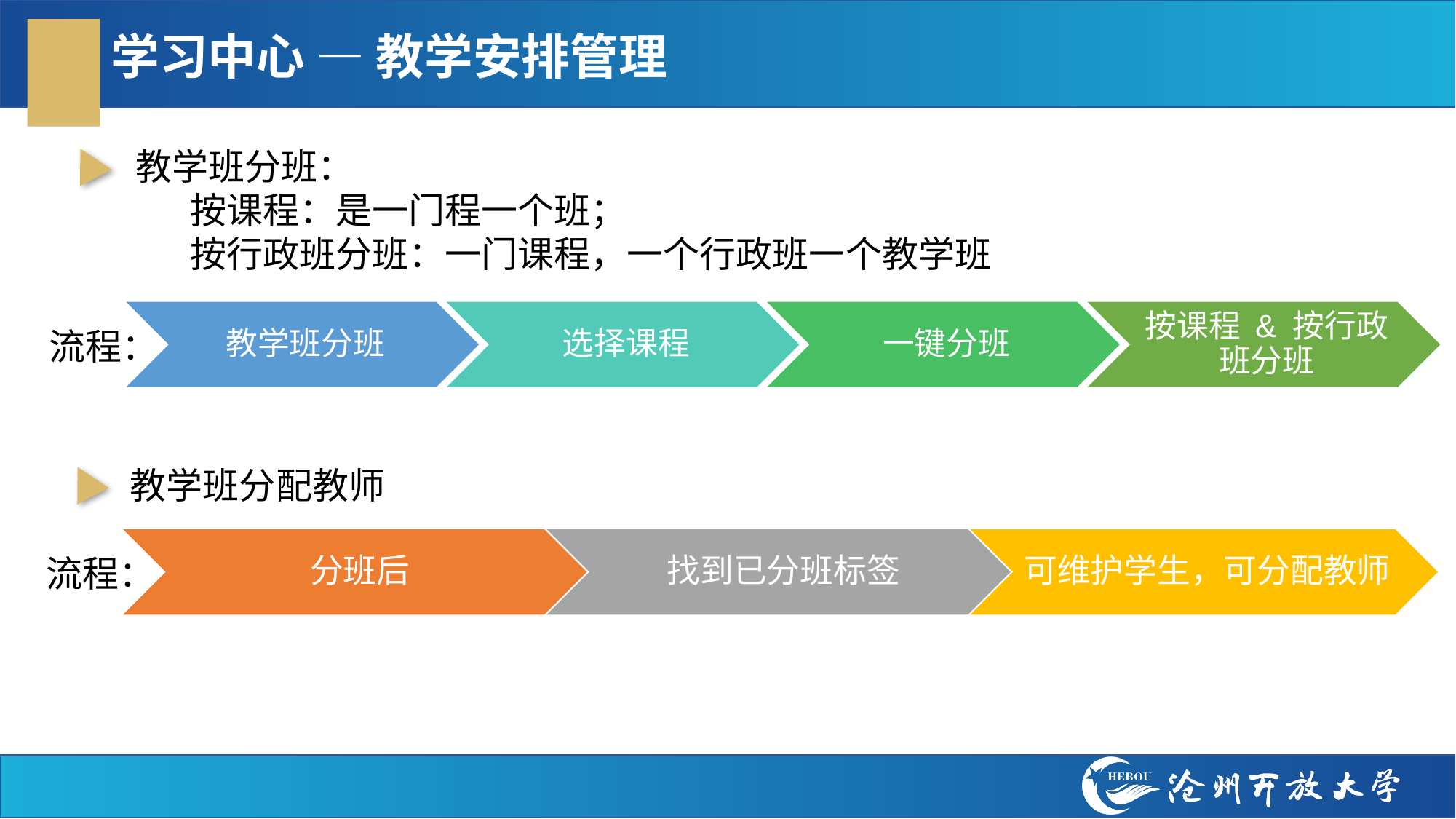

# 学习中心 — 教学安排管理
教学班分班：
按课程：是一门程一个班；
按行政班分班：一门课程，一个行政班一个教学班

教学班分班
选择课程
一键分班
按课程 & 按行政班分班
流程：
教学班分配教师

分班后
找到已分班标签
可维护学生，可分配教师
流程：